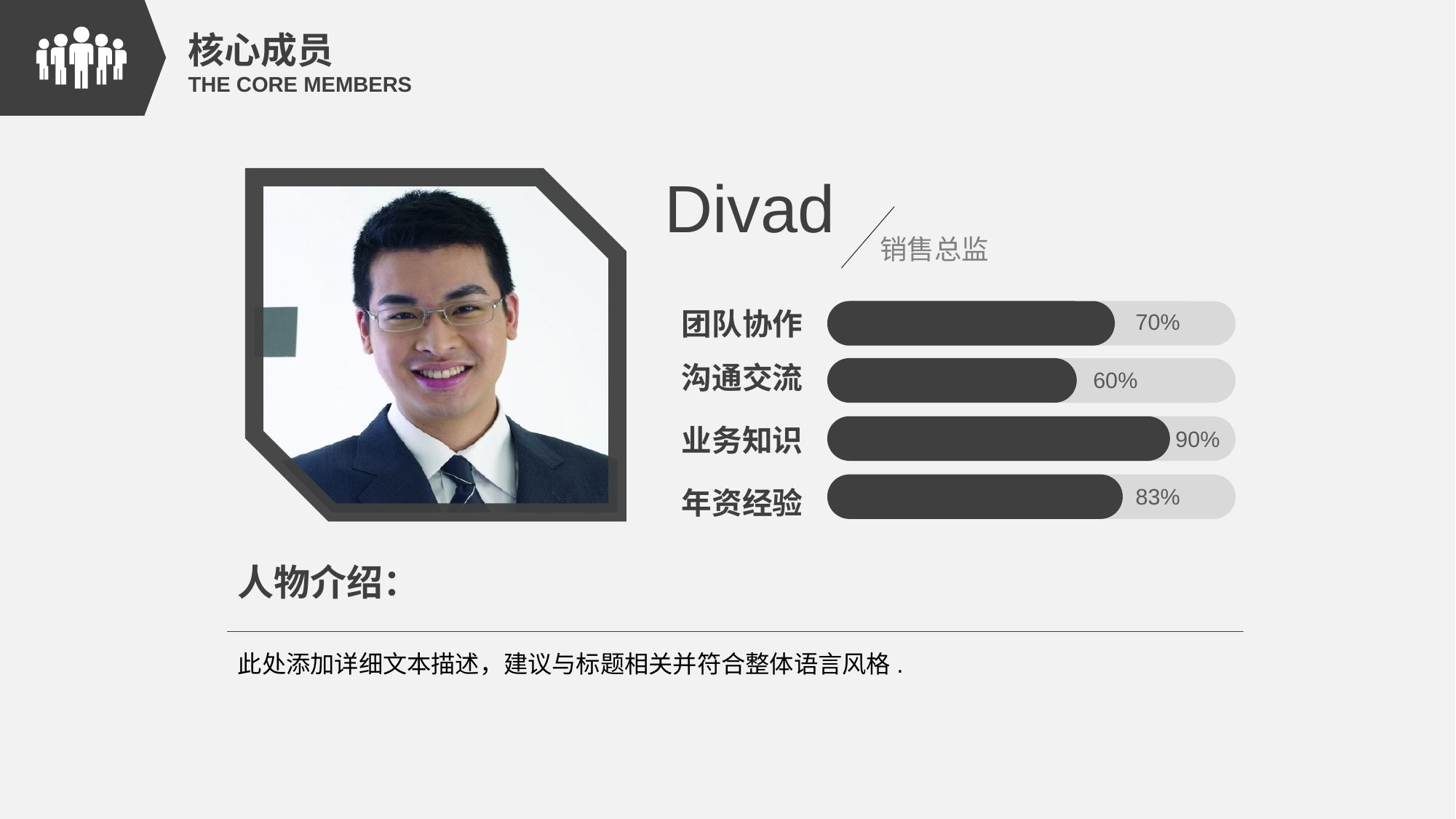

核心成员
THE CORE MEMBERS

Divad
销售总监

团队协作
70%

沟通交流
60%

业务知识
90%

年资经验
83%

人物介绍：
此处添加详细文本描述，建议与标题相关并符合整体语言风格.